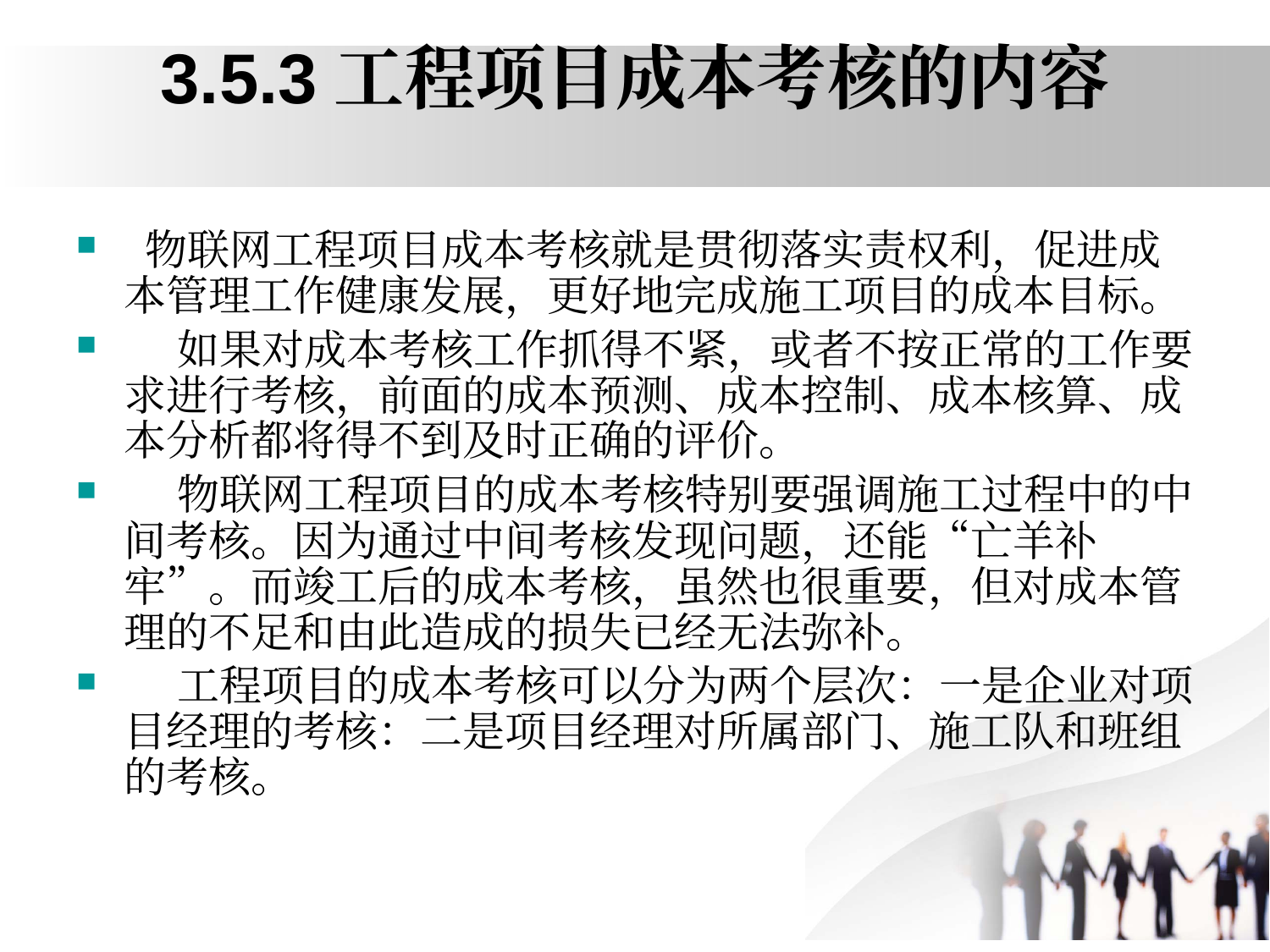

# 3.5.3工程项目成本考核的内容
 物联网工程项目成本考核就是贯彻落实责权利，促进成本管理工作健康发展，更好地完成施工项目的成本目标。
    如果对成本考核工作抓得不紧，或者不按正常的工作要求进行考核，前面的成本预测、成本控制、成本核算、成本分析都将得不到及时正确的评价。
    物联网工程项目的成本考核特别要强调施工过程中的中间考核。因为通过中间考核发现问题，还能“亡羊补牢”。而竣工后的成本考核，虽然也很重要，但对成本管理的不足和由此造成的损失已经无法弥补。
    工程项目的成本考核可以分为两个层次：一是企业对项目经理的考核：二是项目经理对所属部门、施工队和班组的考核。